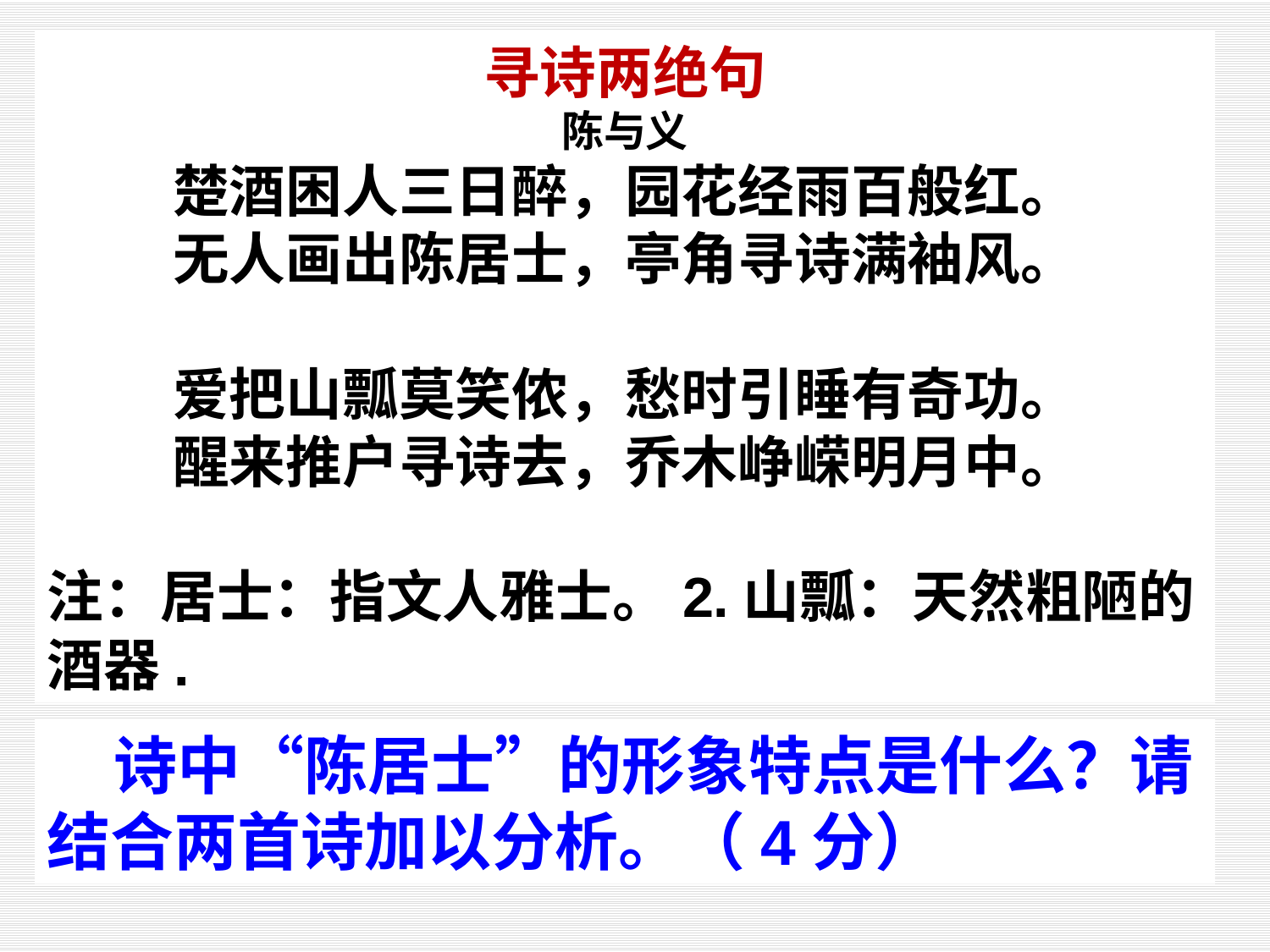

寻诗两绝句
陈与义
楚酒困人三日醉，园花经雨百般红。
无人画出陈居士，亭角寻诗满袖风。

爱把山瓢莫笑侬，愁时引睡有奇功。
醒来推户寻诗去，乔木峥嵘明月中。

注：居士：指文人雅士。2.山瓢：天然粗陋的酒器.
    诗中“陈居士”的形象特点是什么？请结合两首诗加以分析。（4分）